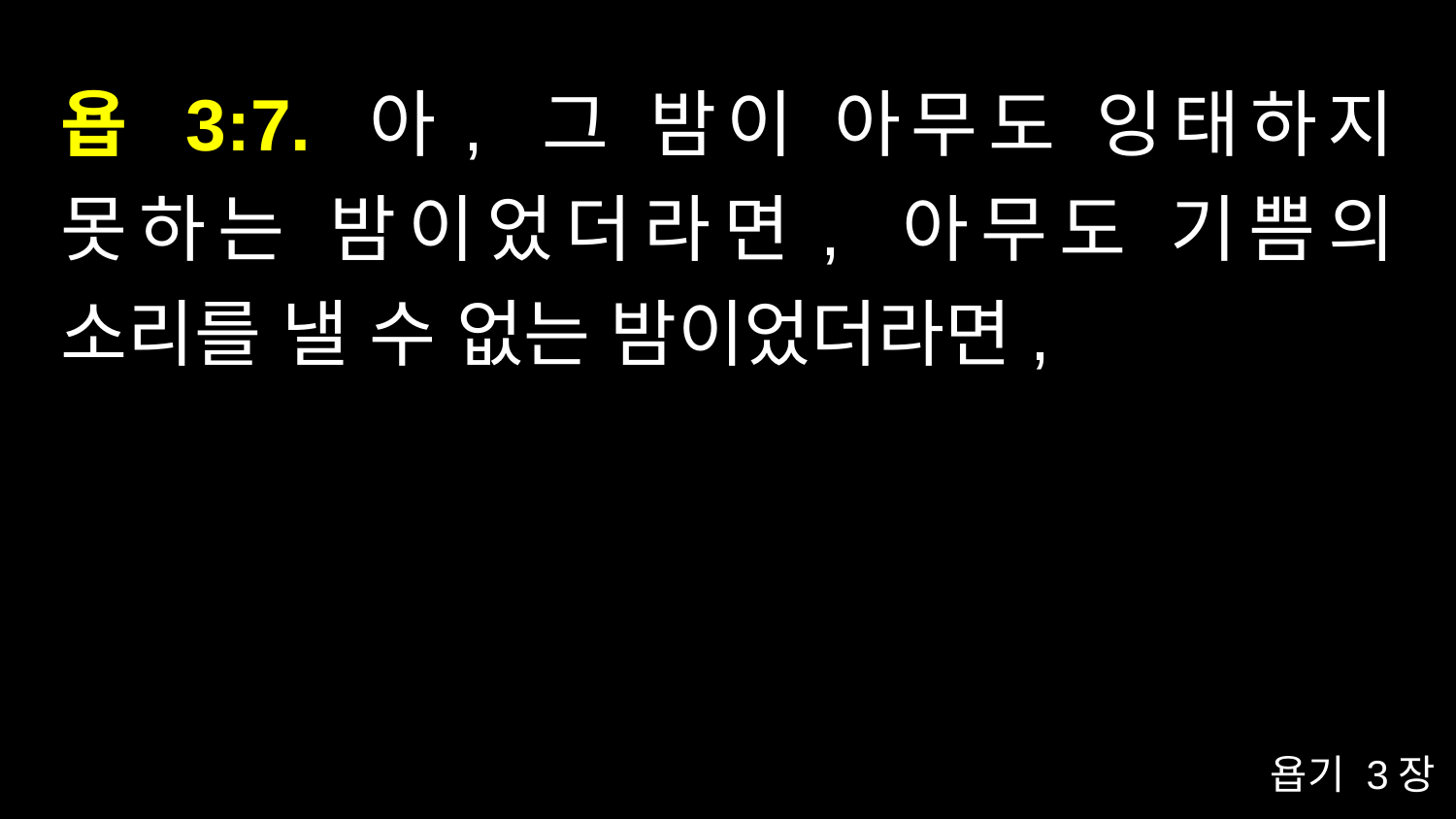

# 욥 3:7. 아, 그 밤이 아무도 잉태하지 못하는 밤이었더라면, 아무도 기쁨의 소리를 낼 수 없는 밤이었더라면,
욥기 3장